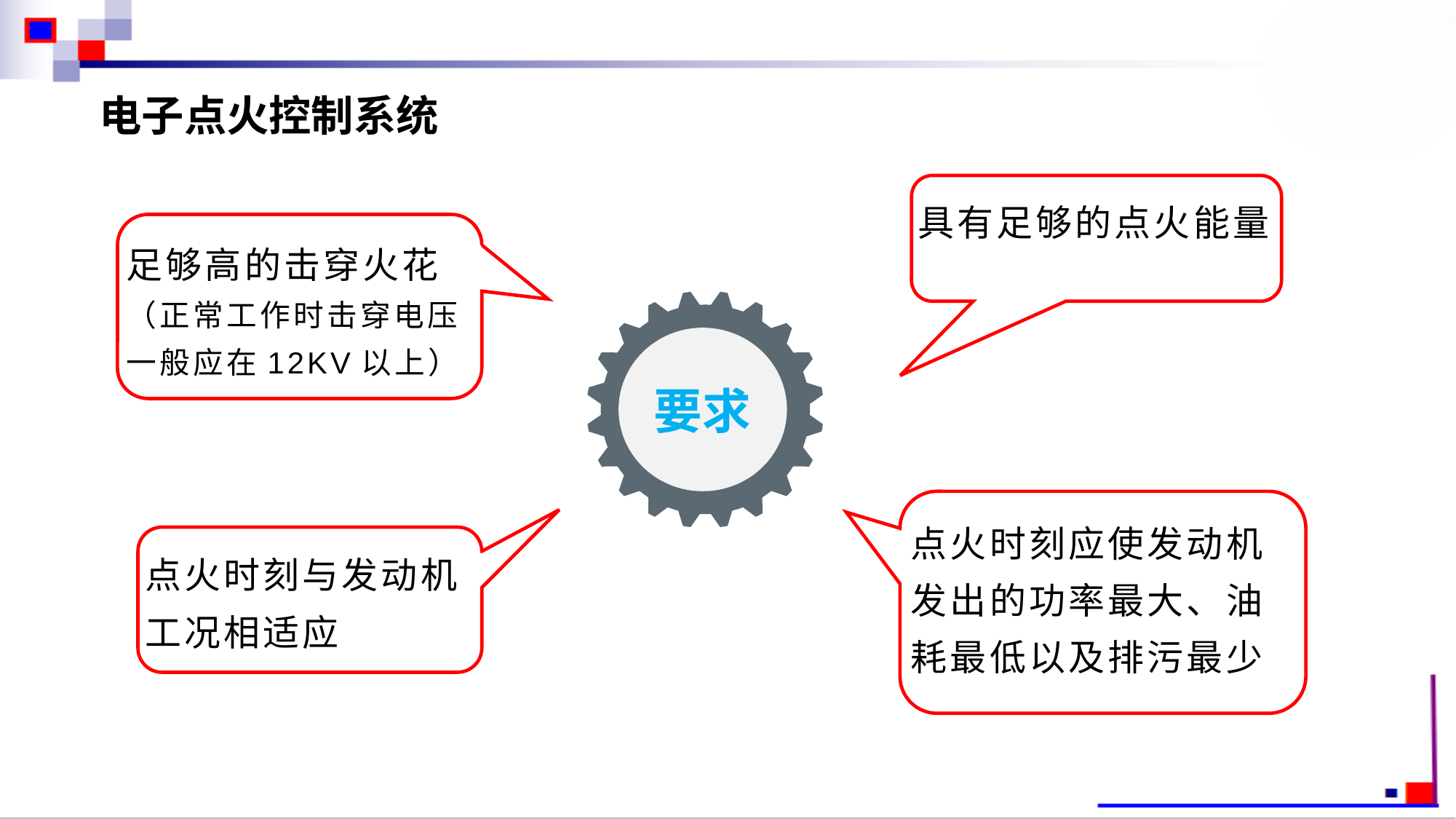

电子点火控制系统
具有足够的点火能量
足够高的击穿火花
（正常工作时击穿电压一般应在12KV以上）

要求
点火时刻应使发动机发出的功率最大、油耗最低以及排污最少
点火时刻与发动机工况相适应